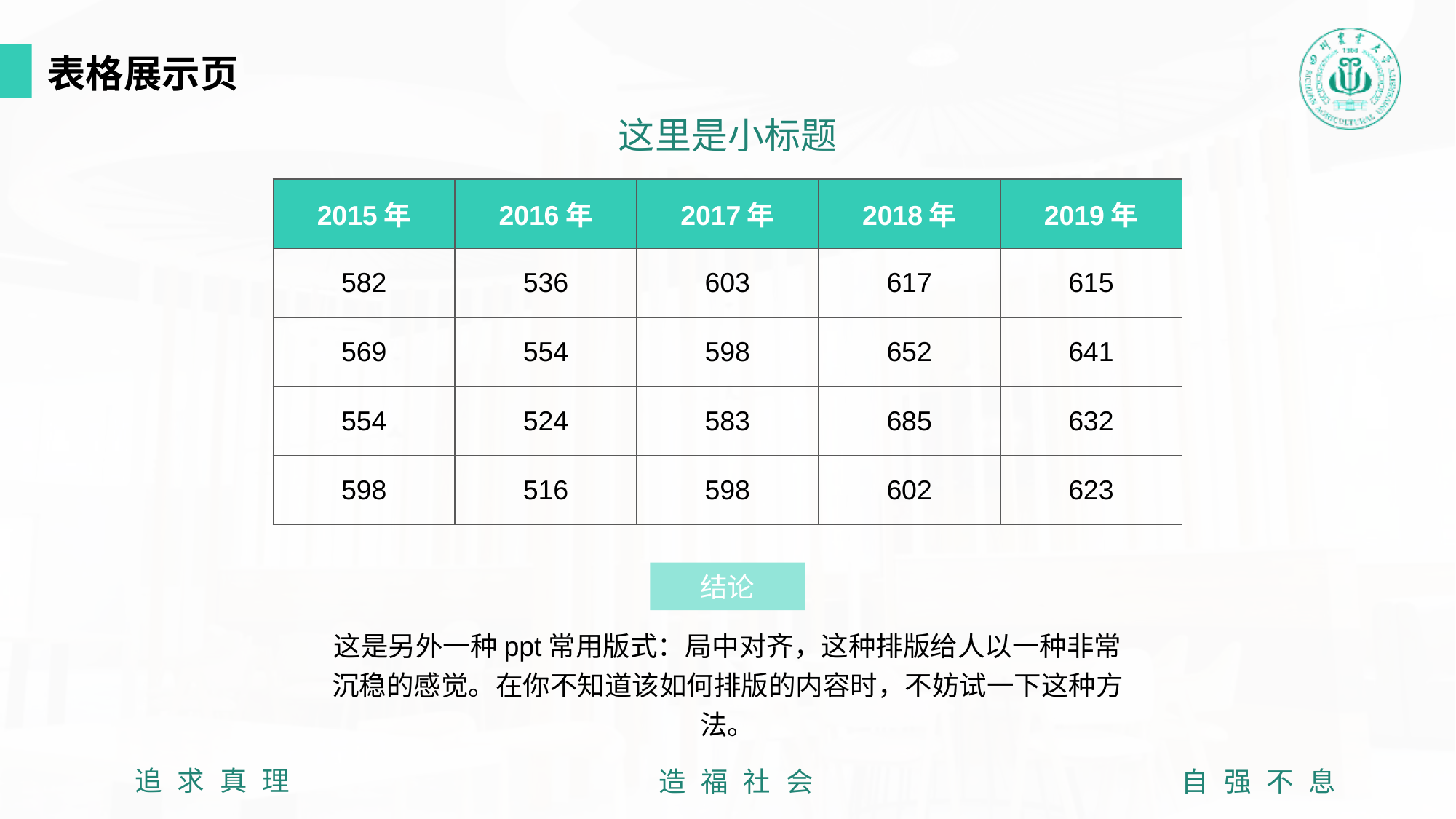

表格展示页
这里是小标题
| 2015年 | 2016年 | 2017年 | 2018年 | 2019年 |
| --- | --- | --- | --- | --- |
| 582 | 536 | 603 | 617 | 615 |
| 569 | 554 | 598 | 652 | 641 |
| 554 | 524 | 583 | 685 | 632 |
| 598 | 516 | 598 | 602 | 623 |
结论
这是另外一种ppt常用版式：局中对齐，这种排版给人以一种非常沉稳的感觉。在你不知道该如何排版的内容时，不妨试一下这种方法。